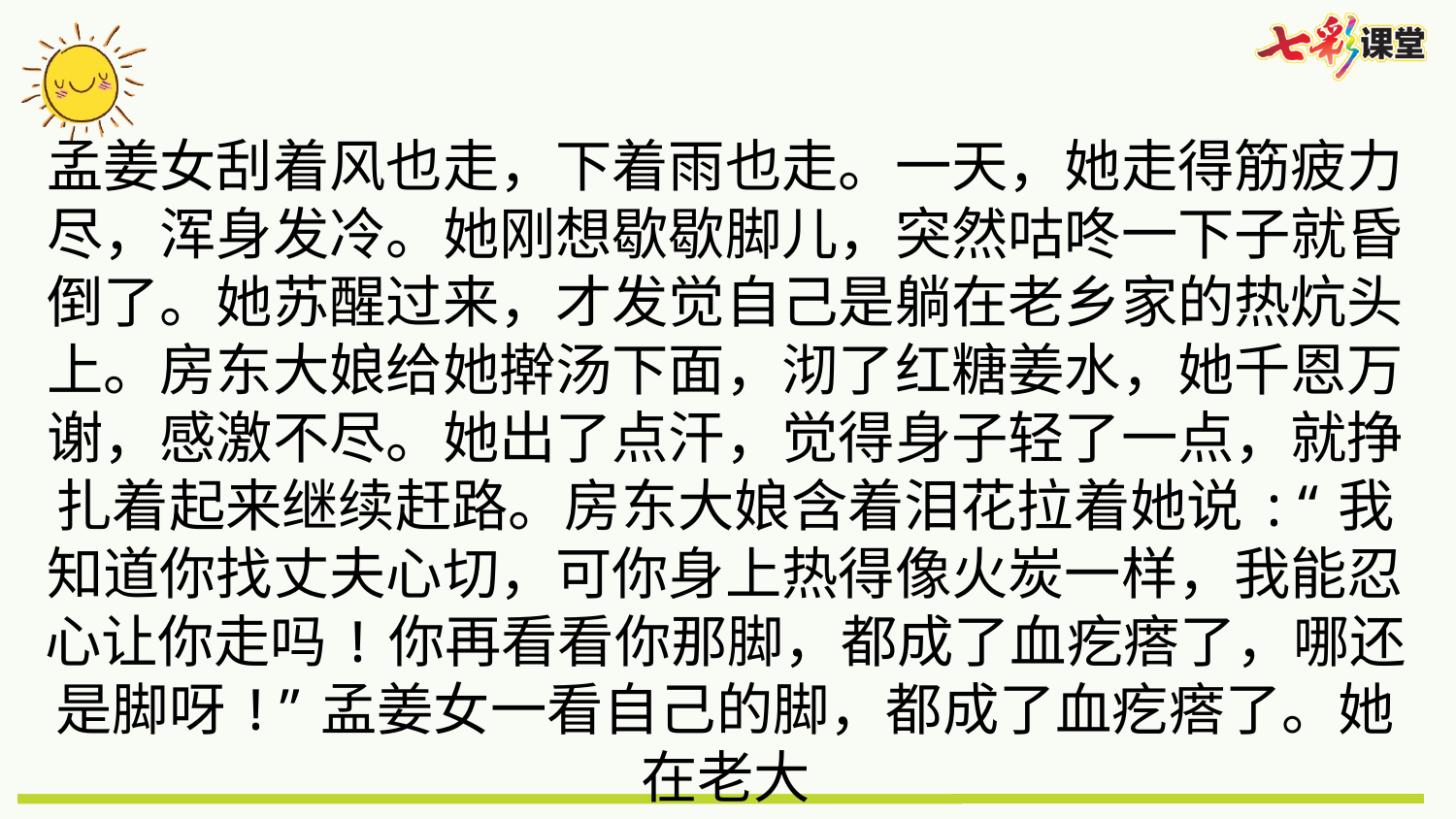

孟姜女刮着风也走，下着雨也走。一天，她走得筋疲力尽，浑身发冷。她刚想歇歇脚儿，突然咕咚一下子就昏倒了。她苏醒过来，才发觉自己是躺在老乡家的热炕头上。房东大娘给她擀汤下面，沏了红糖姜水，她千恩万谢，感激不尽。她出了点汗，觉得身子轻了一点，就挣扎着起来继续赶路。房东大娘含着泪花拉着她说:“我知道你找丈夫心切，可你身上热得像火炭一样，我能忍心让你走吗!你再看看你那脚，都成了血疙瘩了，哪还是脚呀!”孟姜女一看自己的脚，都成了血疙瘩了。她在老大